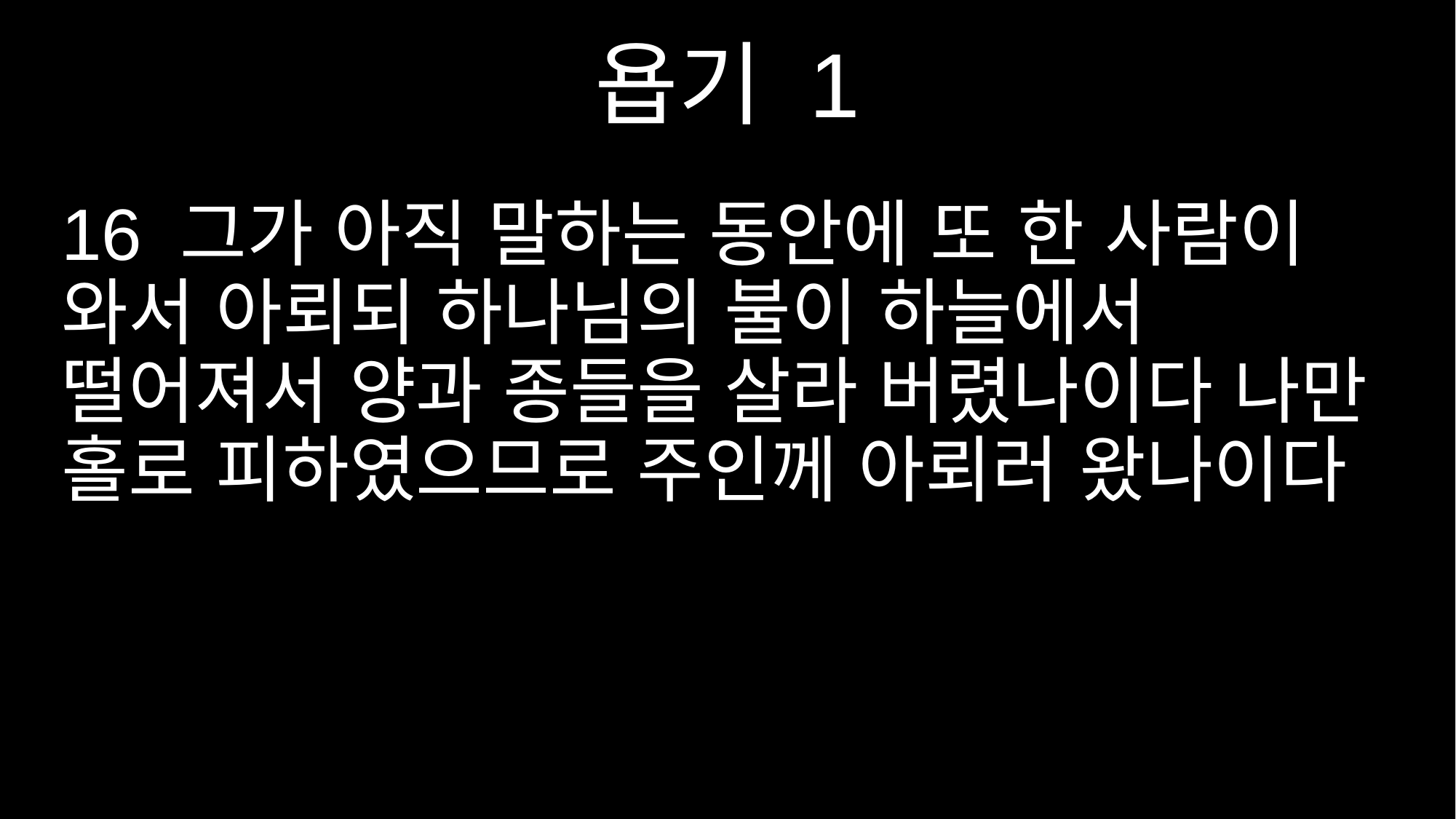

욥기 1
16 그가 아직 말하는 동안에 또 한 사람이 와서 아뢰되 하나님의 불이 하늘에서 떨어져서 양과 종들을 살라 버렸나이다 나만 홀로 피하였으므로 주인께 아뢰러 왔나이다